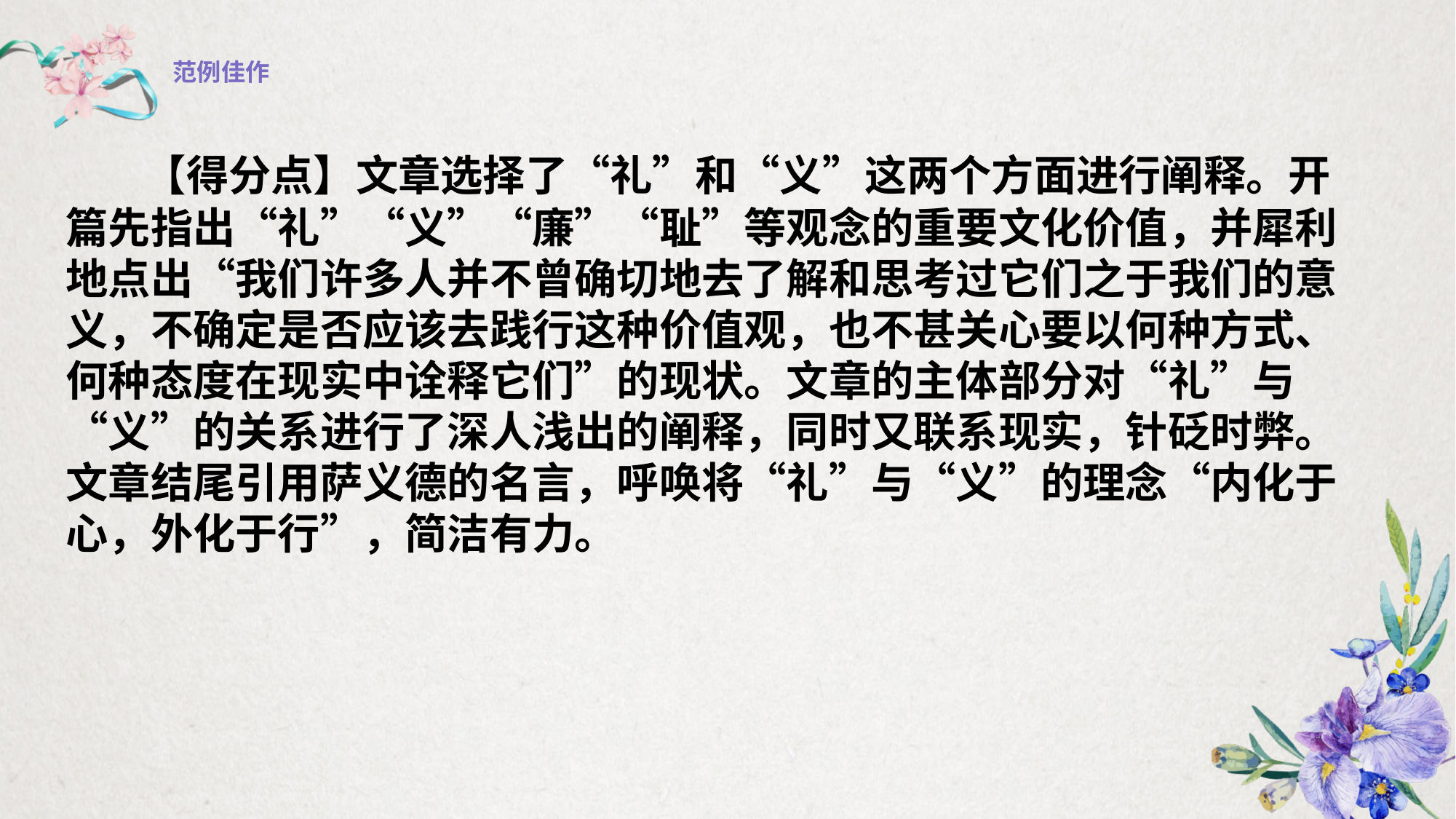

# 范例佳作
      【得分点】文章选择了“礼”和“义”这两个方面进行阐释。开篇先指出“礼”“义”“廉”“耻”等观念的重要文化价值，并犀利地点出“我们许多人并不曾确切地去了解和思考过它们之于我们的意义，不确定是否应该去践行这种价值观，也不甚关心要以何种方式、何种态度在现实中诠释它们”的现状。文章的主体部分对“礼”与“义”的关系进行了深人浅出的阐释，同时又联系现实，针砭时弊。文章结尾引用萨义德的名言，呼唤将“礼”与“义”的理念“内化于心，外化于行”，简洁有力。